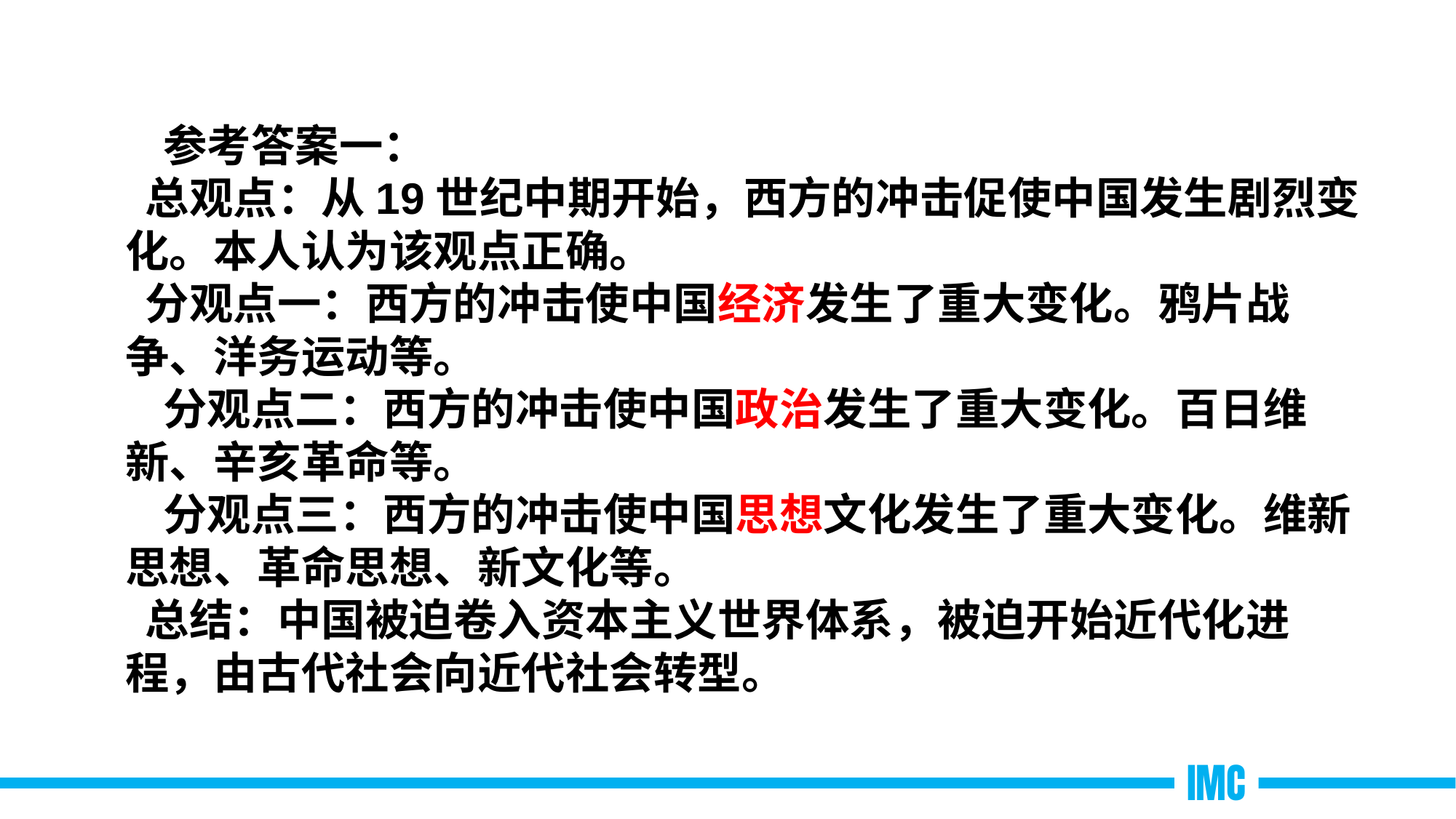

参考答案一：
  总观点：从19世纪中期开始，西方的冲击促使中国发生剧烈变化。本人认为该观点正确。
  分观点一：西方的冲击使中国经济发生了重大变化。鸦片战争、洋务运动等。
分观点二：西方的冲击使中国政治发生了重大变化。百日维新、辛亥革命等。
分观点三：西方的冲击使中国思想文化发生了重大变化。维新思想、革命思想、新文化等。
  总结：中国被迫卷入资本主义世界体系，被迫开始近代化进程，由古代社会向近代社会转型。